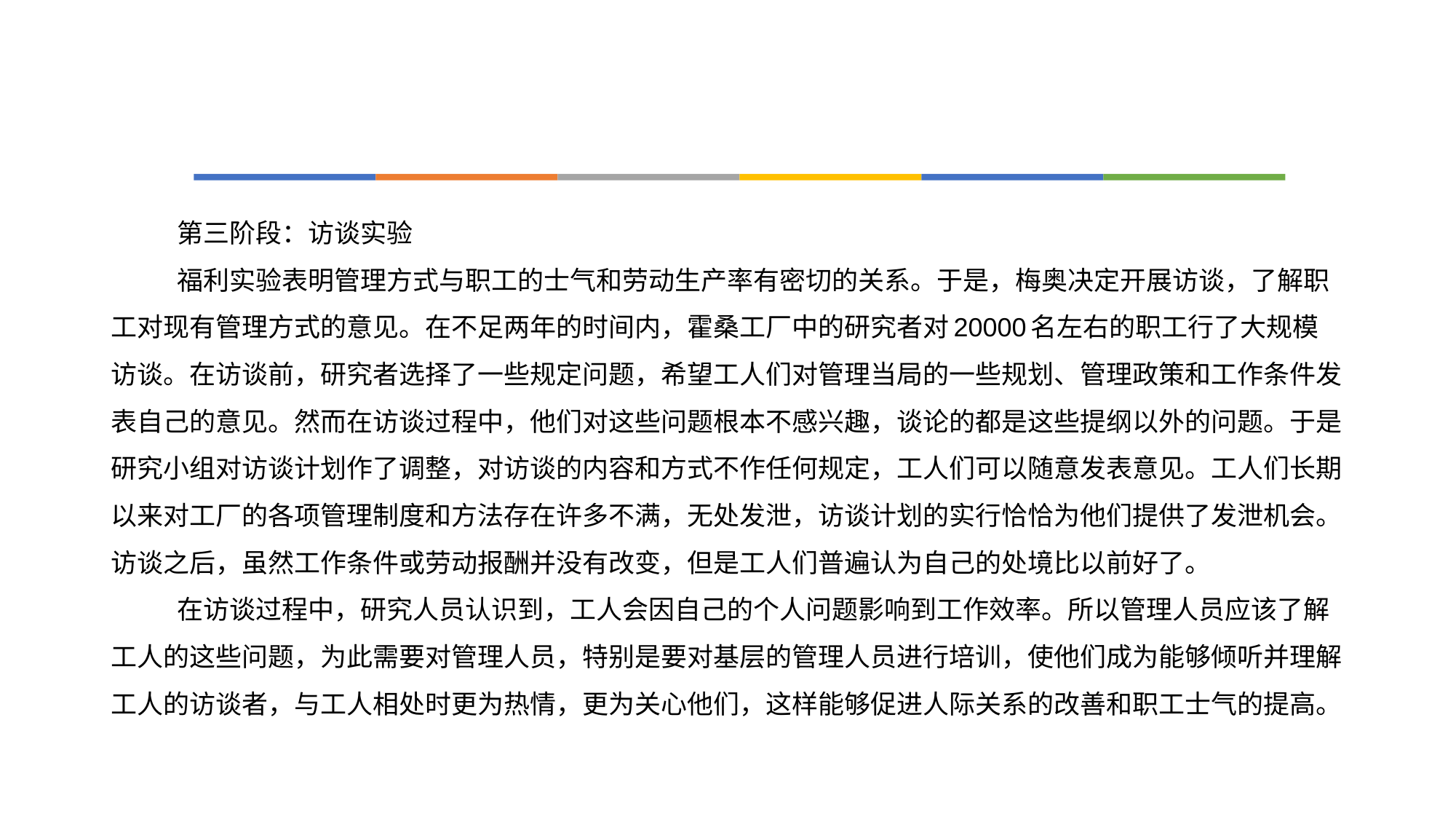

#
第三阶段：访谈实验
福利实验表明管理方式与职工的士气和劳动生产率有密切的关系。于是，梅奥决定开展访谈，了解职工对现有管理方式的意见。在不足两年的时间内，霍桑工厂中的研究者对20000名左右的职工行了大规模访谈。在访谈前，研究者选择了一些规定问题，希望工人们对管理当局的一些规划、管理政策和工作条件发表自己的意见。然而在访谈过程中，他们对这些问题根本不感兴趣，谈论的都是这些提纲以外的问题。于是研究小组对访谈计划作了调整，对访谈的内容和方式不作任何规定，工人们可以随意发表意见。工人们长期以来对工厂的各项管理制度和方法存在许多不满，无处发泄，访谈计划的实行恰恰为他们提供了发泄机会。访谈之后，虽然工作条件或劳动报酬并没有改变，但是工人们普遍认为自己的处境比以前好了。
在访谈过程中，研究人员认识到，工人会因自己的个人问题影响到工作效率。所以管理人员应该了解工人的这些问题，为此需要对管理人员，特别是要对基层的管理人员进行培训，使他们成为能够倾听并理解工人的访谈者，与工人相处时更为热情，更为关心他们，这样能够促进人际关系的改善和职工士气的提高。